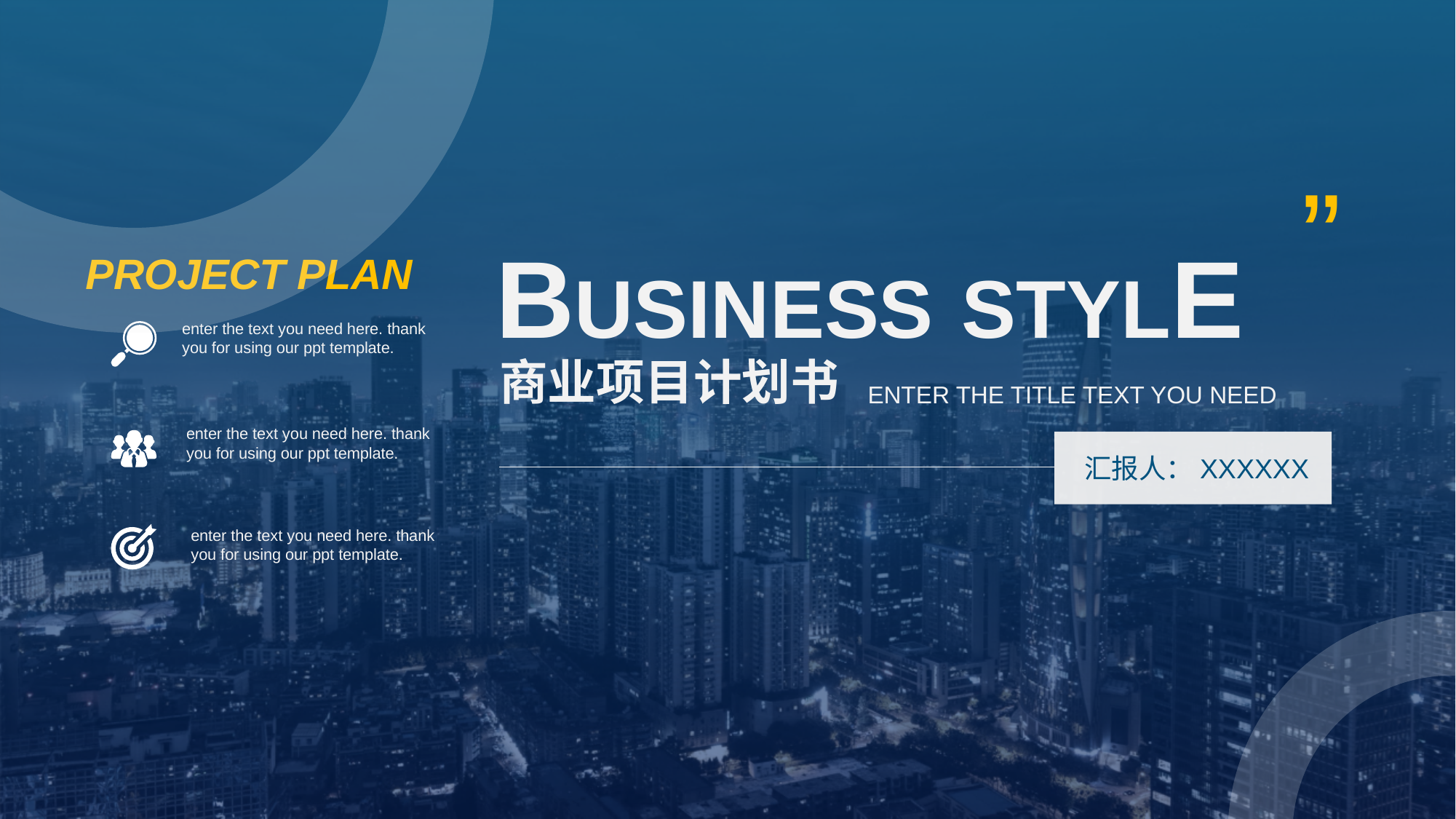

”
BUSINESS STYLE
PROJECT PLAN
enter the text you need here. thank you for using our ppt template.

商业项目计划书
ENTER THE TITLE TEXT YOU NEED
enter the text you need here. thank you for using our ppt template.

汇报人：XXXXXX
enter the text you need here. thank you for using our ppt template.